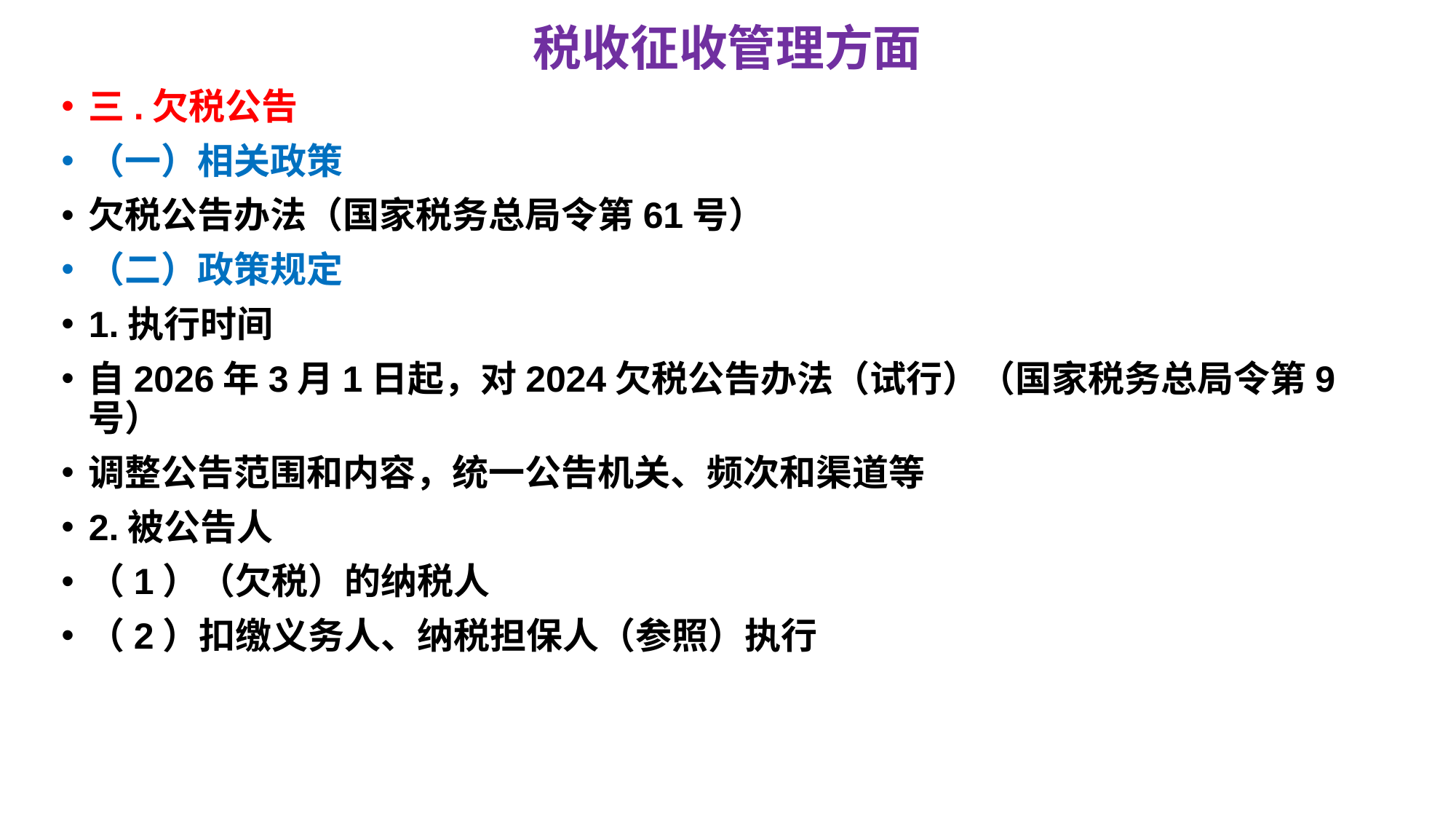

# 税收征收管理方面
三.欠税公告
（一）相关政策
欠税公告办法（国家税务总局令第61号）
（二）政策规定
1.执行时间
自2026年3月1日起，对2024欠税公告办法（试行）（国家税务总局令第9号）
调整公告范围和内容，统一公告机关、频次和渠道等
2.被公告人
（1）（欠税）的纳税人
（2）扣缴义务人、纳税担保人（参照）执行